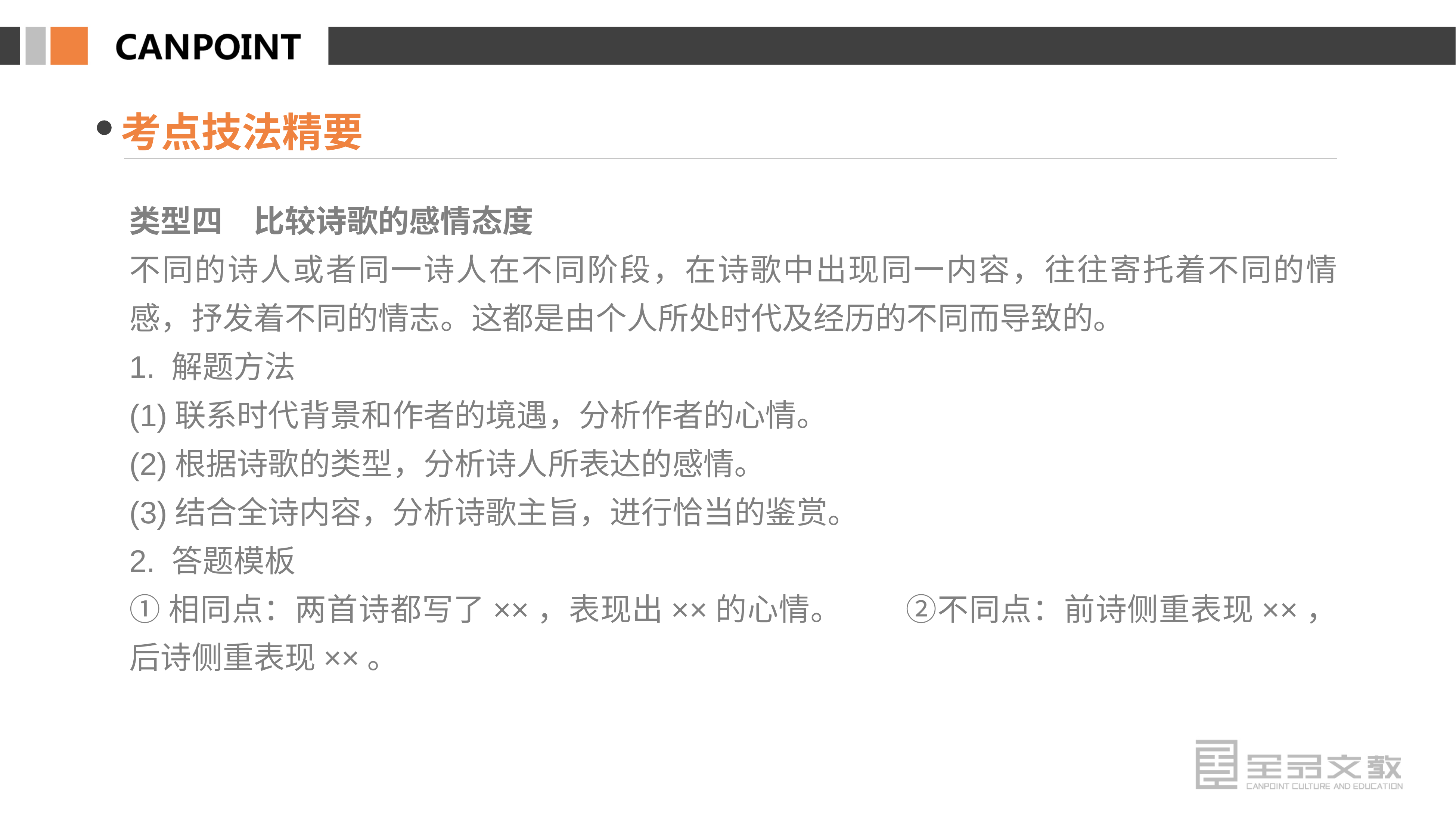

考点技法精要

类型四　比较诗歌的感情态度
不同的诗人或者同一诗人在不同阶段，在诗歌中出现同一内容，往往寄托着不同的情感，抒发着不同的情志。这都是由个人所处时代及经历的不同而导致的。
1. 解题方法
(1)联系时代背景和作者的境遇，分析作者的心情。
(2)根据诗歌的类型，分析诗人所表达的感情。
(3)结合全诗内容，分析诗歌主旨，进行恰当的鉴赏。
2. 答题模板
①相同点：两首诗都写了××，表现出××的心情。　　②不同点：前诗侧重表现××，后诗侧重表现××。